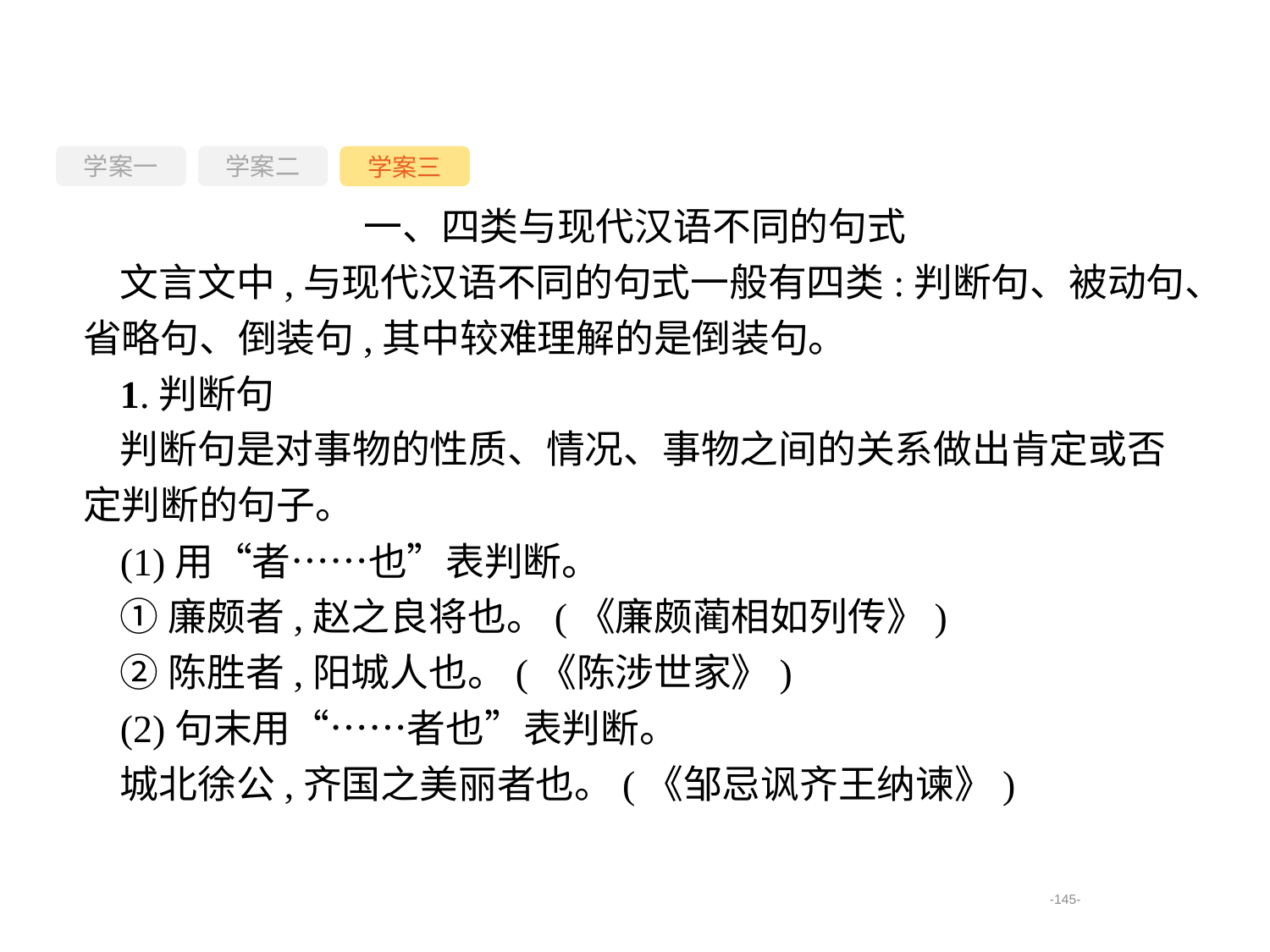

学案一
学案三
学案二
一、四类与现代汉语不同的句式
文言文中,与现代汉语不同的句式一般有四类:判断句、被动句、省略句、倒装句,其中较难理解的是倒装句。
1.判断句
判断句是对事物的性质、情况、事物之间的关系做出肯定或否定判断的句子。
(1)用“者……也”表判断。
①廉颇者,赵之良将也。(《廉颇蔺相如列传》)
②陈胜者,阳城人也。(《陈涉世家》)
(2)句末用“……者也”表判断。
城北徐公,齐国之美丽者也。(《邹忌讽齐王纳谏》)
-145-